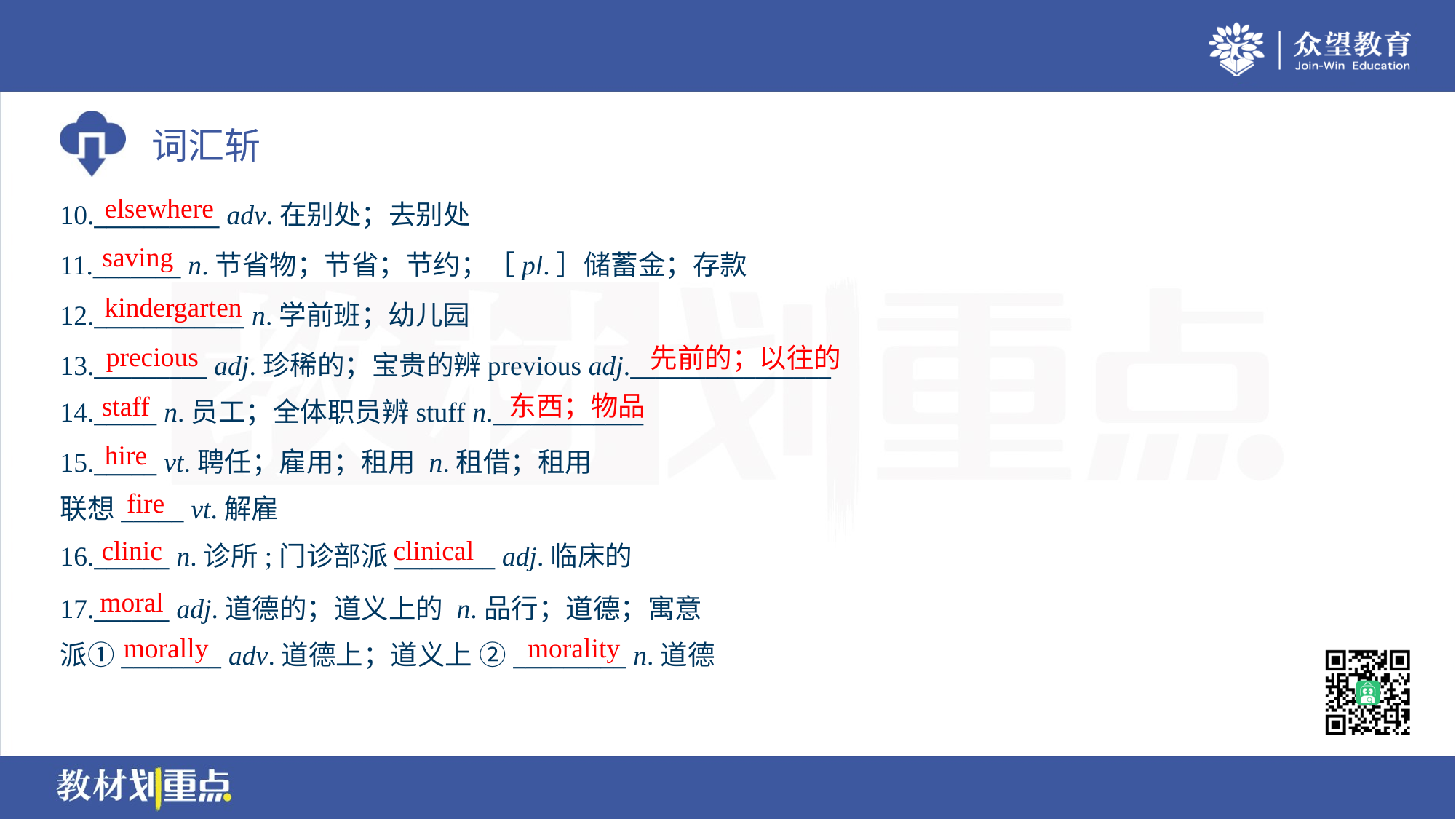

elsewhere
10.__________ adv.在别处；去别处
11._______ n.节省物；节省；节约；［pl.］储蓄金；存款
12.____________ n.学前班；幼儿园
13._________ adj.珍稀的；宝贵的辨previous adj.________________
14._____ n.员工；全体职员辨stuff n.____________
saving
kindergarten
precious
先前的；以往的
staff
东西；物品
hire
15._____ vt.聘任；雇用；租用 n.租借；租用
联想_____ vt.解雇
fire
clinic
clinical
16.______ n.诊所;门诊部派________ adj.临床的
moral
17.______ adj.道德的；道义上的 n.品行；道德；寓意
派①________ adv.道德上；道义上 ②_________ n.道德
morally
morality